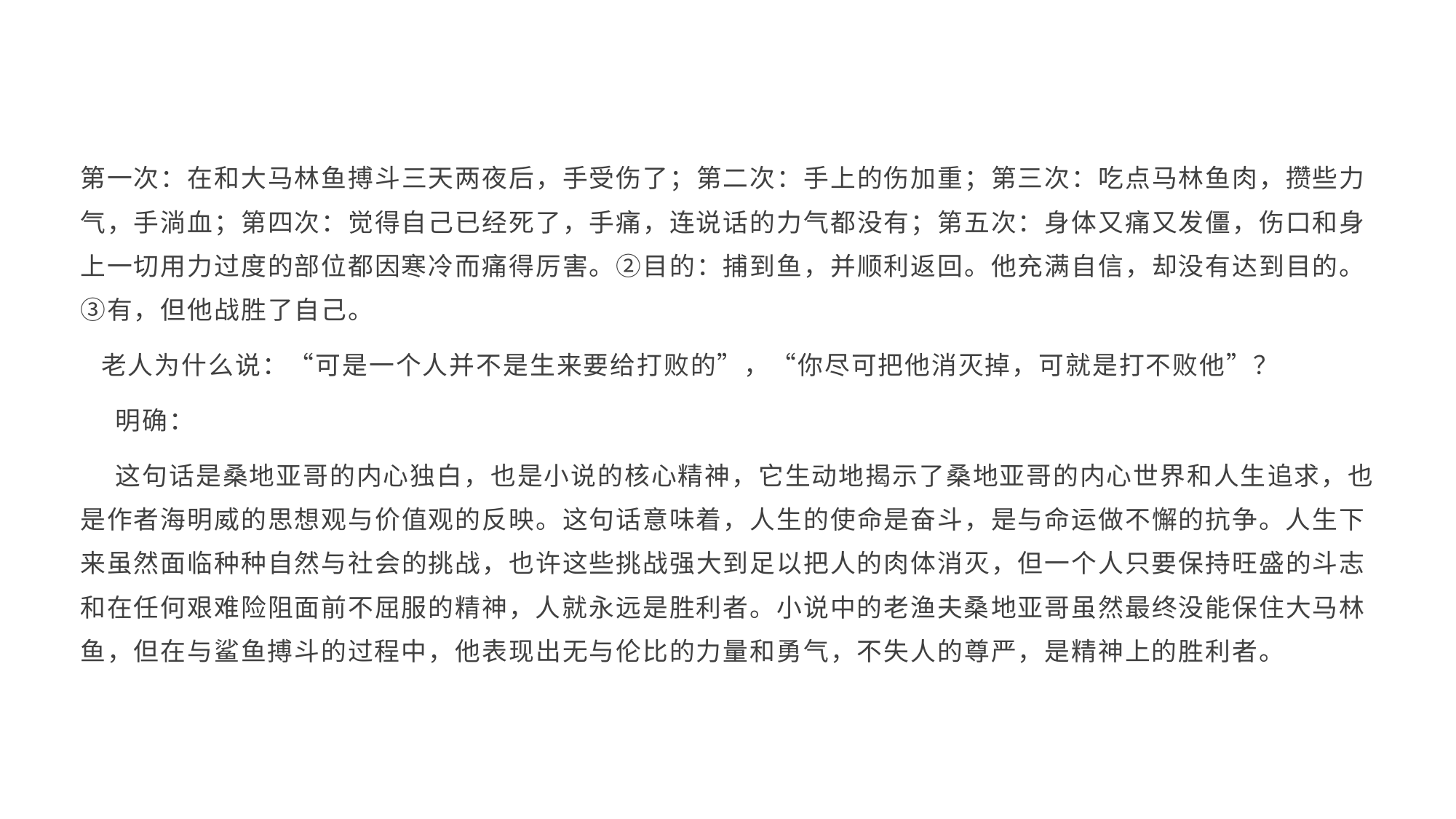

第一次：在和大马林鱼搏斗三天两夜后，手受伤了；第二次：手上的伤加重；第三次：吃点马林鱼肉，攒些力气，手淌血；第四次：觉得自己已经死了，手痛，连说话的力气都没有；第五次：身体又痛又发僵，伤口和身上一切用力过度的部位都因寒冷而痛得厉害。②目的：捕到鱼，并顺利返回。他充满自信，却没有达到目的。③有，但他战胜了自己。
  老人为什么说：“可是一个人并不是生来要给打败的”，“你尽可把他消灭掉，可就是打不败他”？
    明确：
    这句话是桑地亚哥的内心独白，也是小说的核心精神，它生动地揭示了桑地亚哥的内心世界和人生追求，也是作者海明威的思想观与价值观的反映。这句话意味着，人生的使命是奋斗，是与命运做不懈的抗争。人生下来虽然面临种种自然与社会的挑战，也许这些挑战强大到足以把人的肉体消灭，但一个人只要保持旺盛的斗志和在任何艰难险阻面前不屈服的精神，人就永远是胜利者。小说中的老渔夫桑地亚哥虽然最终没能保住大马林鱼，但在与鲨鱼搏斗的过程中，他表现出无与伦比的力量和勇气，不失人的尊严，是精神上的胜利者。